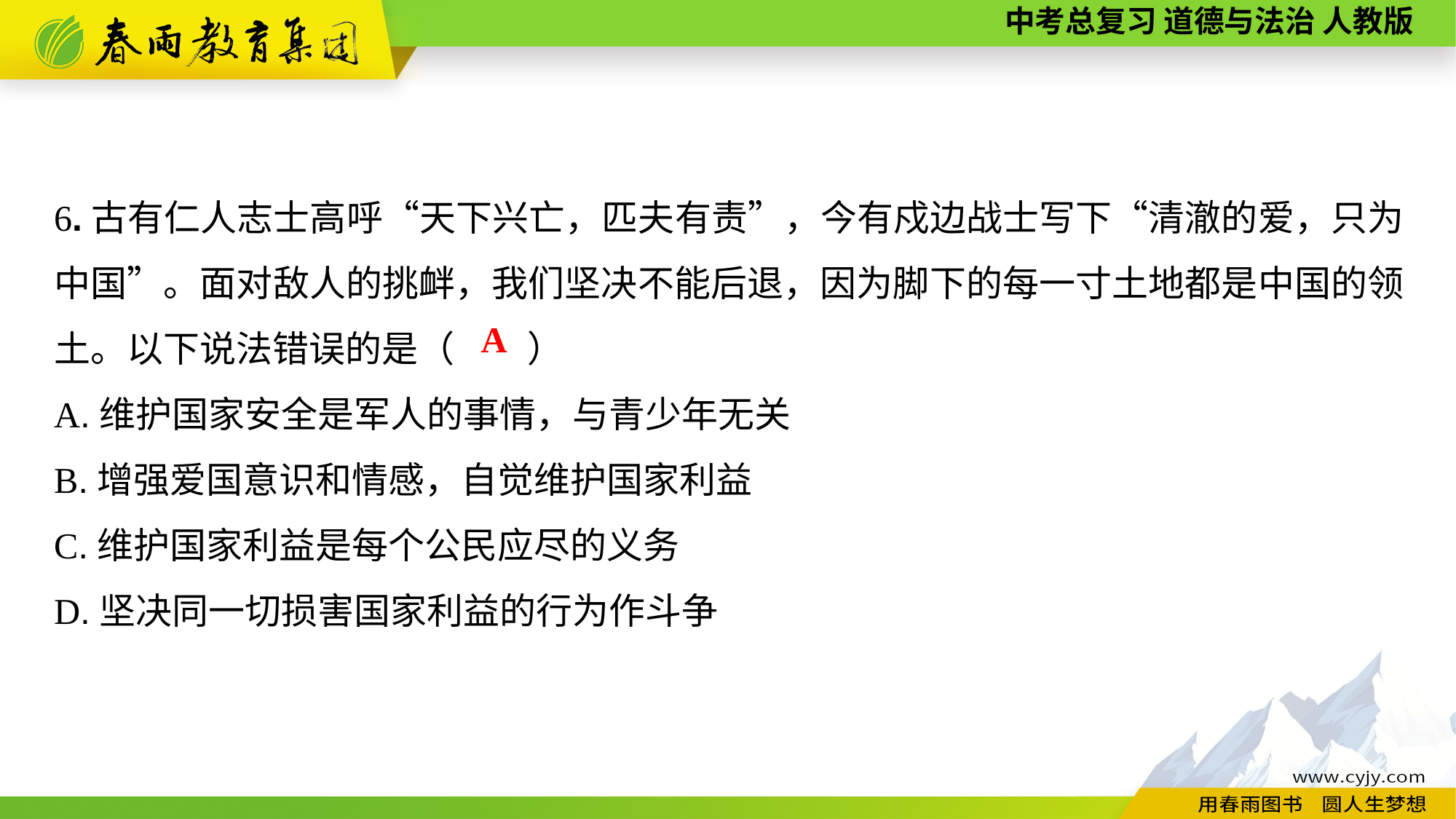

6.古有仁人志士高呼“天下兴亡，匹夫有责”，今有戍边战士写下“清澈的爱，只为中国”。面对敌人的挑衅，我们坚决不能后退，因为脚下的每一寸土地都是中国的领土。以下说法错误的是（　　）
A.维护国家安全是军人的事情，与青少年无关
B.增强爱国意识和情感，自觉维护国家利益
C.维护国家利益是每个公民应尽的义务
D.坚决同一切损害国家利益的行为作斗争
A